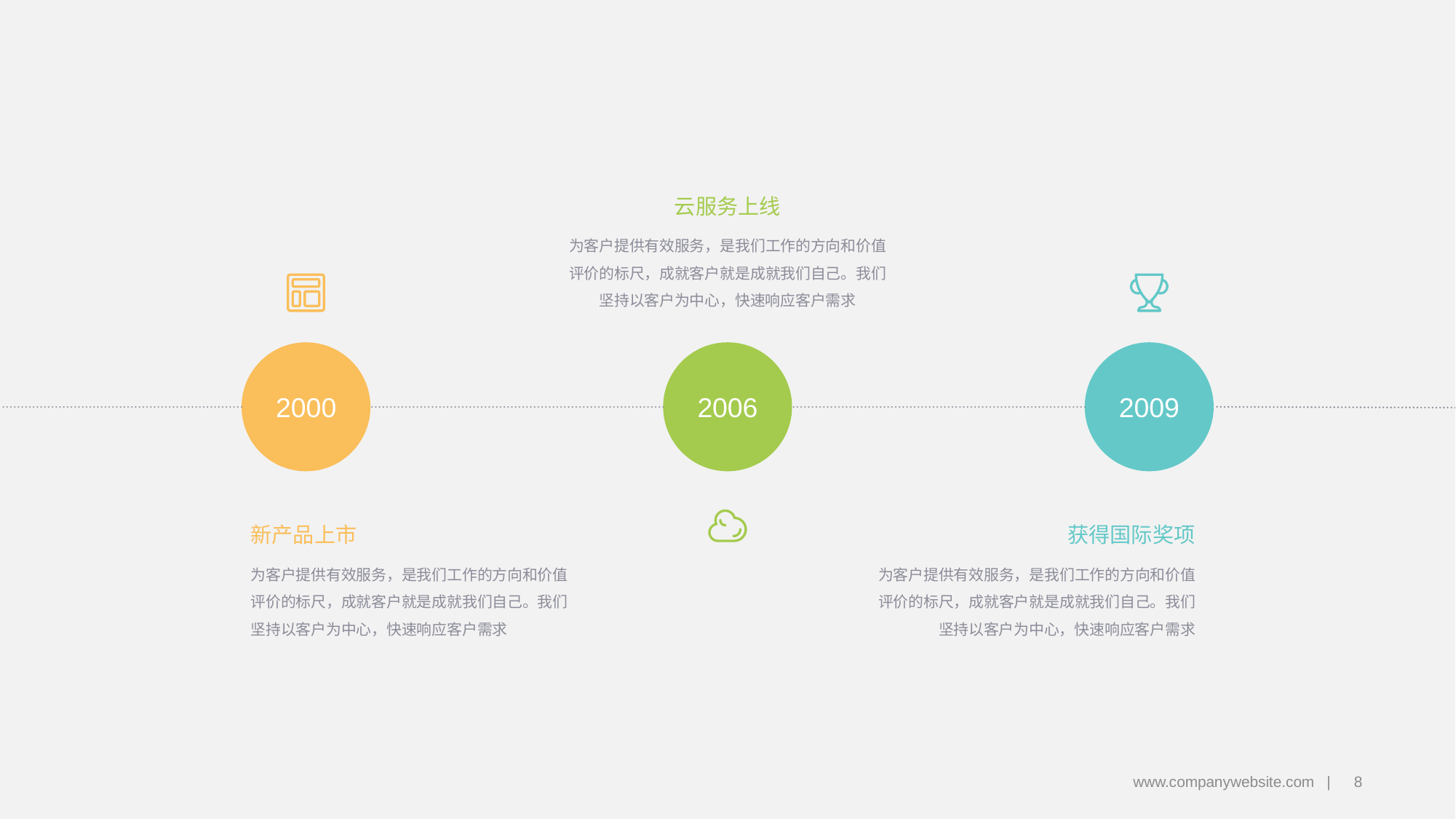

云服务上线
为客户提供有效服务，是我们工作的方向和价值评价的标尺，成就客户就是成就我们自己。我们坚持以客户为中心，快速响应客户需求

2000

2006

2009
新产品上市
为客户提供有效服务，是我们工作的方向和价值评价的标尺，成就客户就是成就我们自己。我们坚持以客户为中心，快速响应客户需求
获得国际奖项
为客户提供有效服务，是我们工作的方向和价值评价的标尺，成就客户就是成就我们自己。我们坚持以客户为中心，快速响应客户需求

8